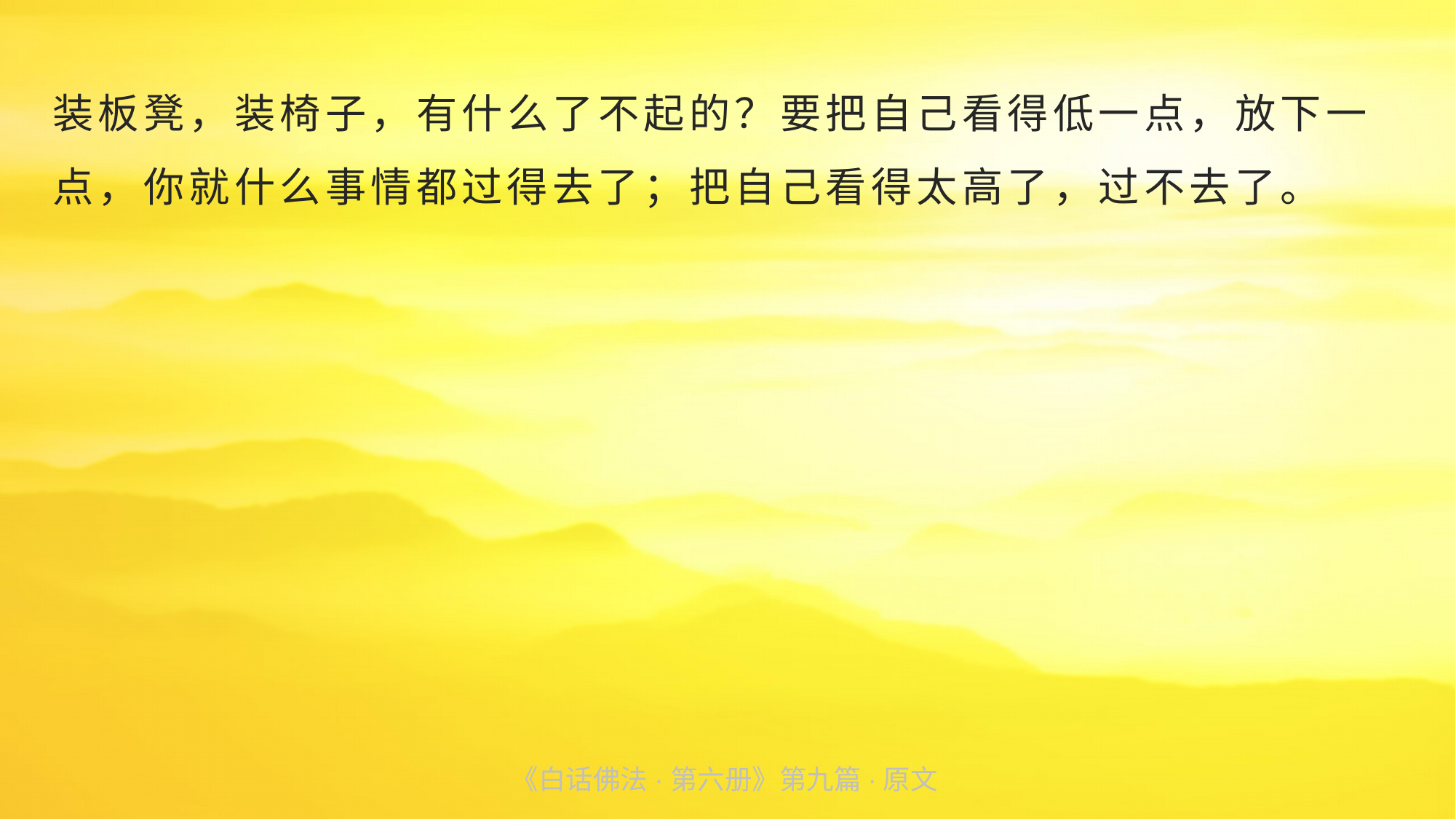

装板凳，装椅子，有什么了不起的？要把自己看得低一点，放下一点，你就什么事情都过得去了；把自己看得太高了，过不去了。

《白话佛法·第六册》第九篇·原文